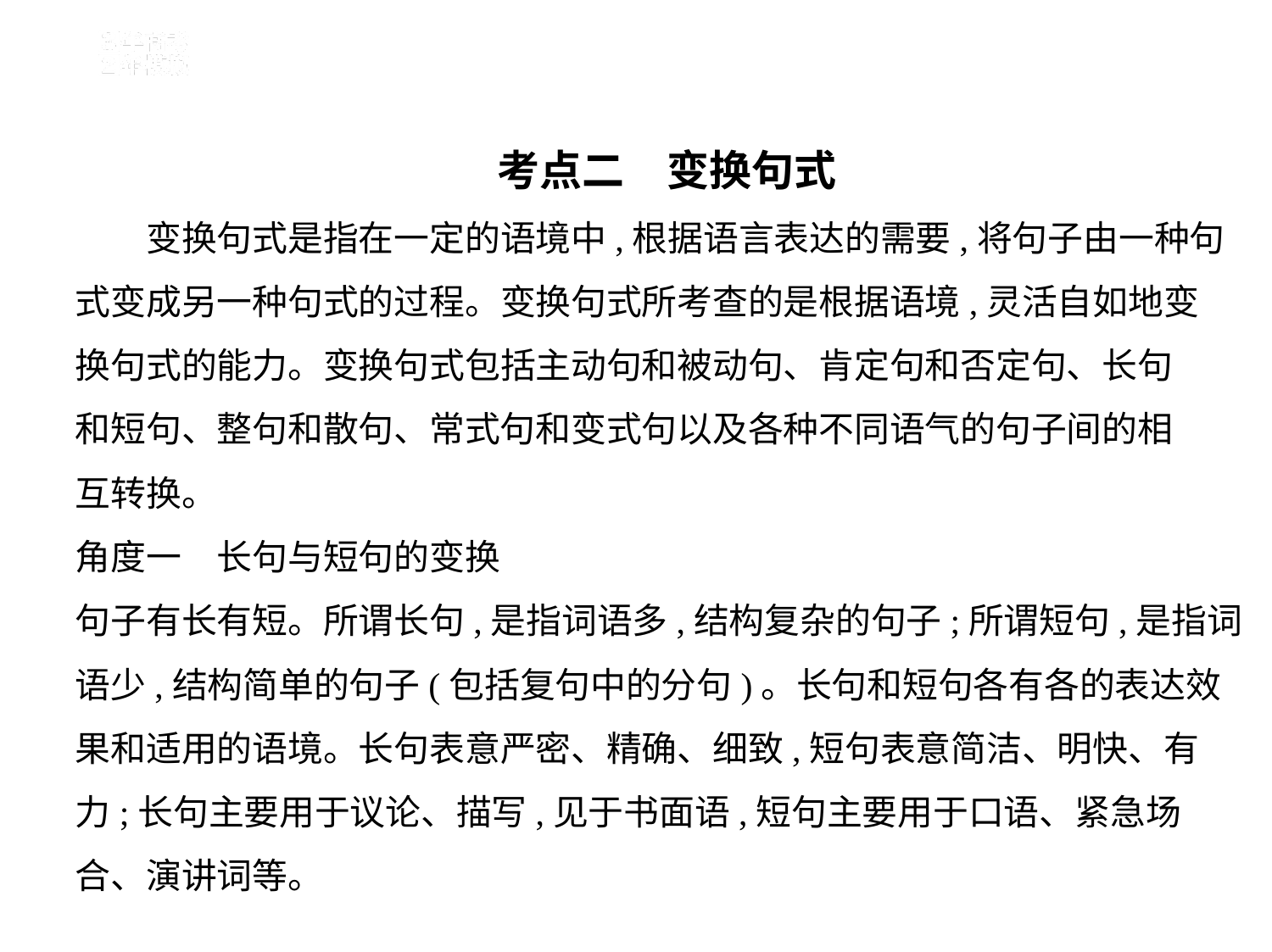

考点二　变换句式
　　变换句式是指在一定的语境中,根据语言表达的需要,将句子由一种句
式变成另一种句式的过程。变换句式所考查的是根据语境,灵活自如地变
换句式的能力。变换句式包括主动句和被动句、肯定句和否定句、长句
和短句、整句和散句、常式句和变式句以及各种不同语气的句子间的相
互转换。
角度一　长句与短句的变换
句子有长有短。所谓长句,是指词语多,结构复杂的句子;所谓短句,是指词
语少,结构简单的句子(包括复句中的分句)。长句和短句各有各的表达效
果和适用的语境。长句表意严密、精确、细致,短句表意简洁、明快、有
力;长句主要用于议论、描写,见于书面语,短句主要用于口语、紧急场
合、演讲词等。